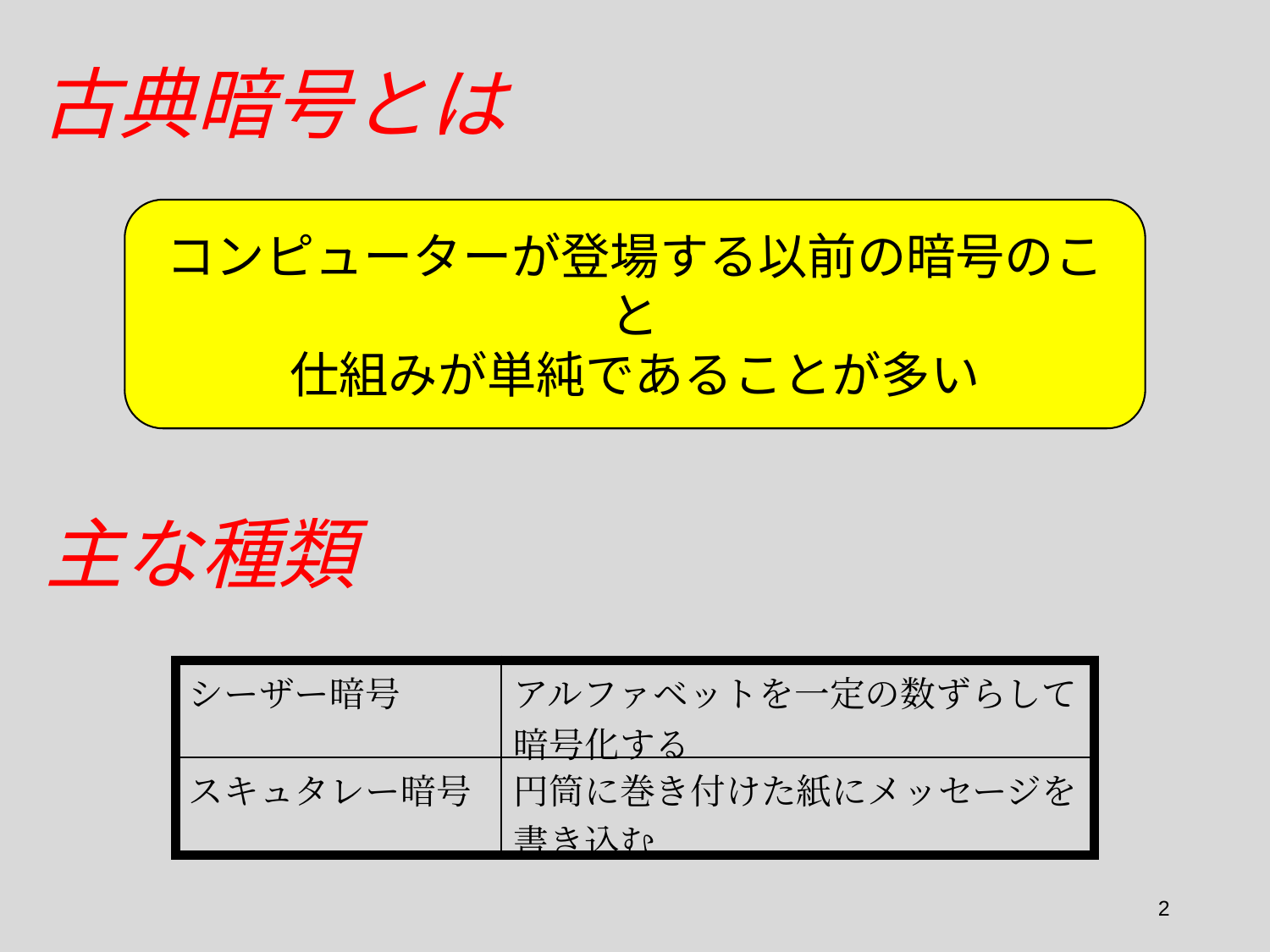

古典暗号とは
コンピューターが登場する以前の暗号のこと
仕組みが単純であることが多い
主な種類
| シーザー暗号 | アルファベットを一定の数ずらして 暗号化する |
| --- | --- |
| スキュタレー暗号 | 円筒に巻き付けた紙にメッセージを 書き込む |
2